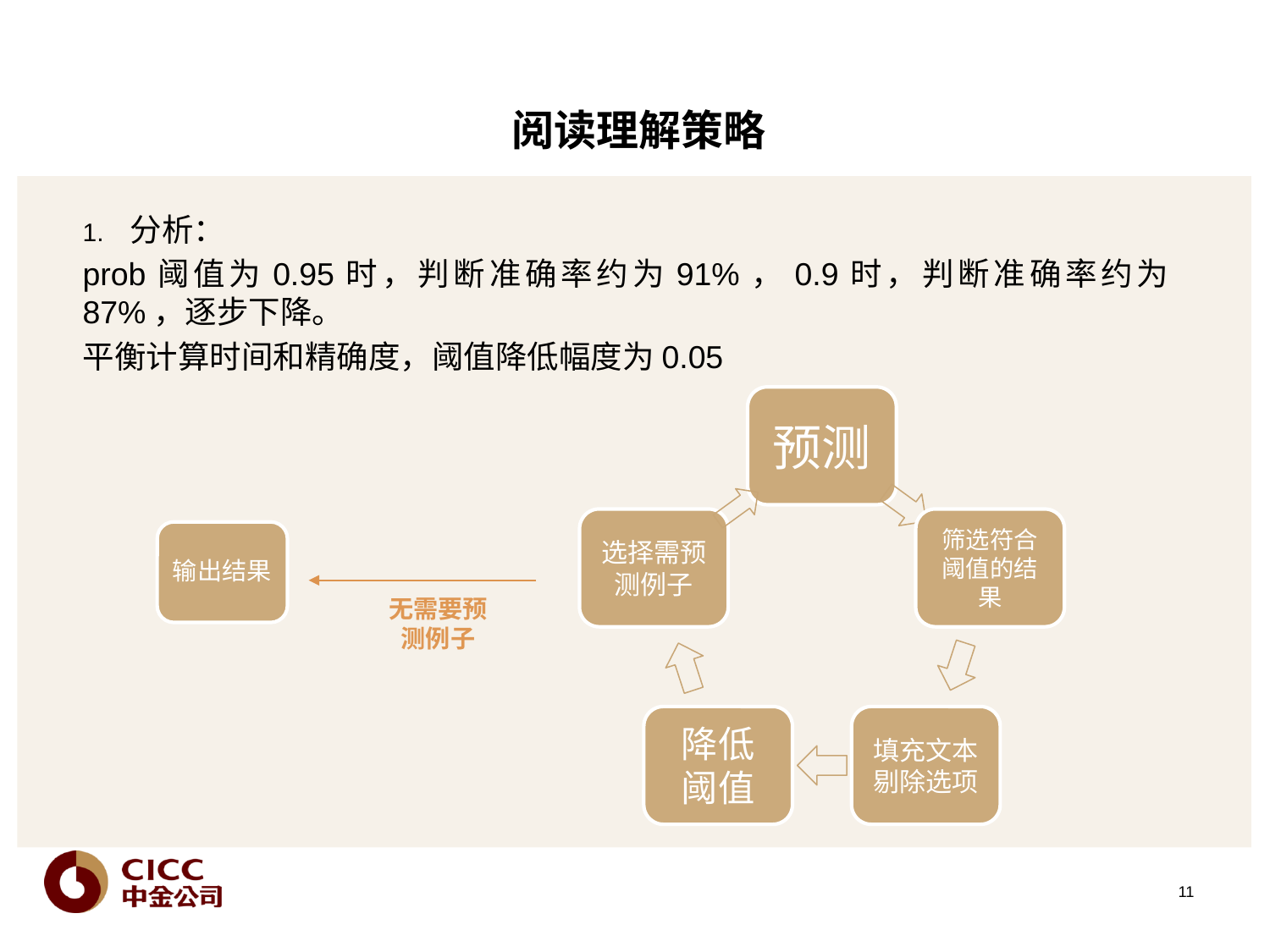

# 阅读理解策略

分析：
prob阈值为0.95时，判断准确率约为91%，0.9时，判断准确率约为87%，逐步下降。
平衡计算时间和精确度，阈值降低幅度为0.05

预测
筛选符合阈值的结果
填充文本剔除选项
降低阈值
选择需预测例子

输出结果
无需要预测例子